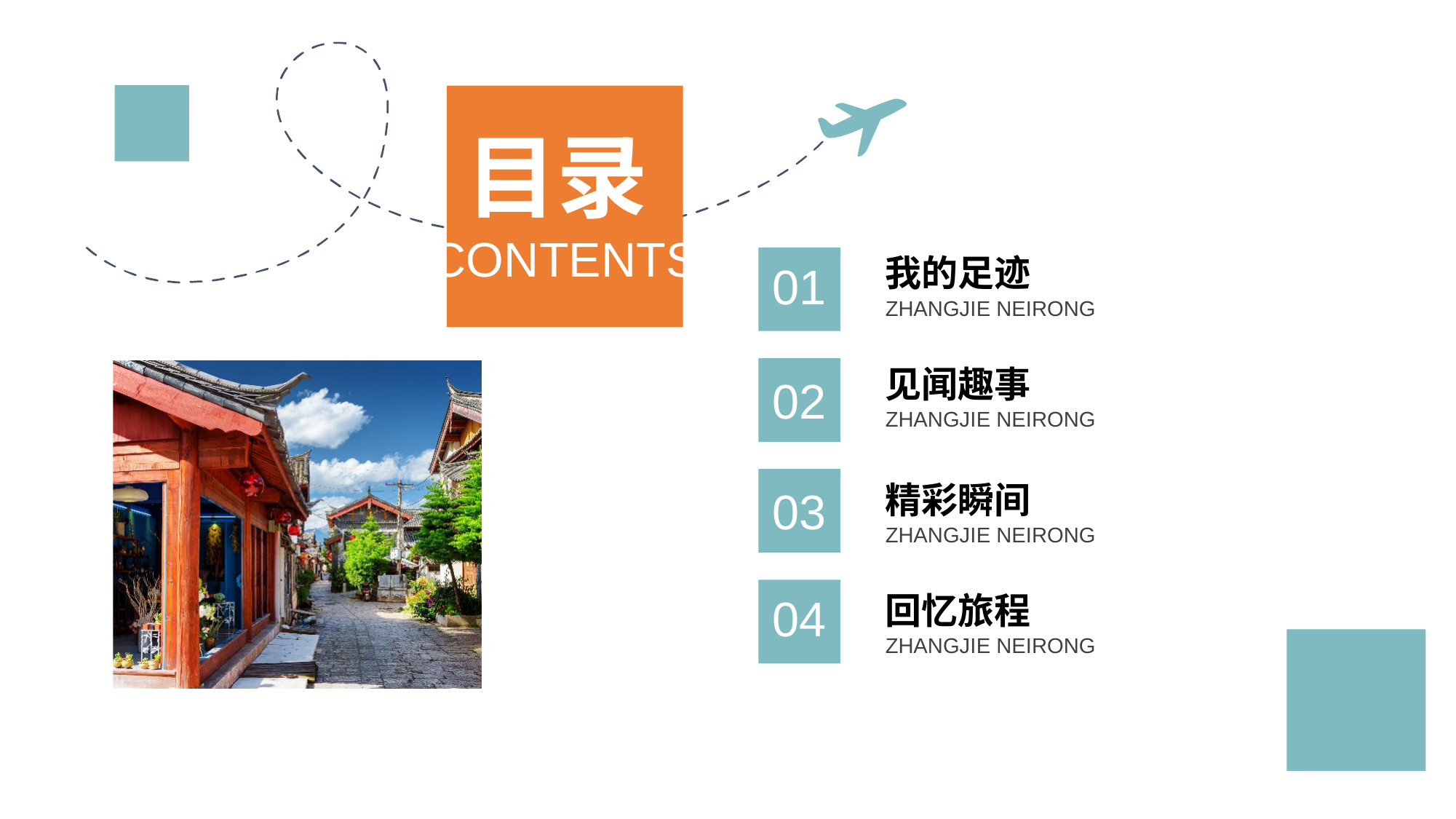

目录
CONTENTS
我的足迹

01
ZHANGJIE NEIRONG
见闻趣事

02
ZHANGJIE NEIRONG

精彩瞬间
03
ZHANGJIE NEIRONG

回忆旅程
04
ZHANGJIE NEIRONG